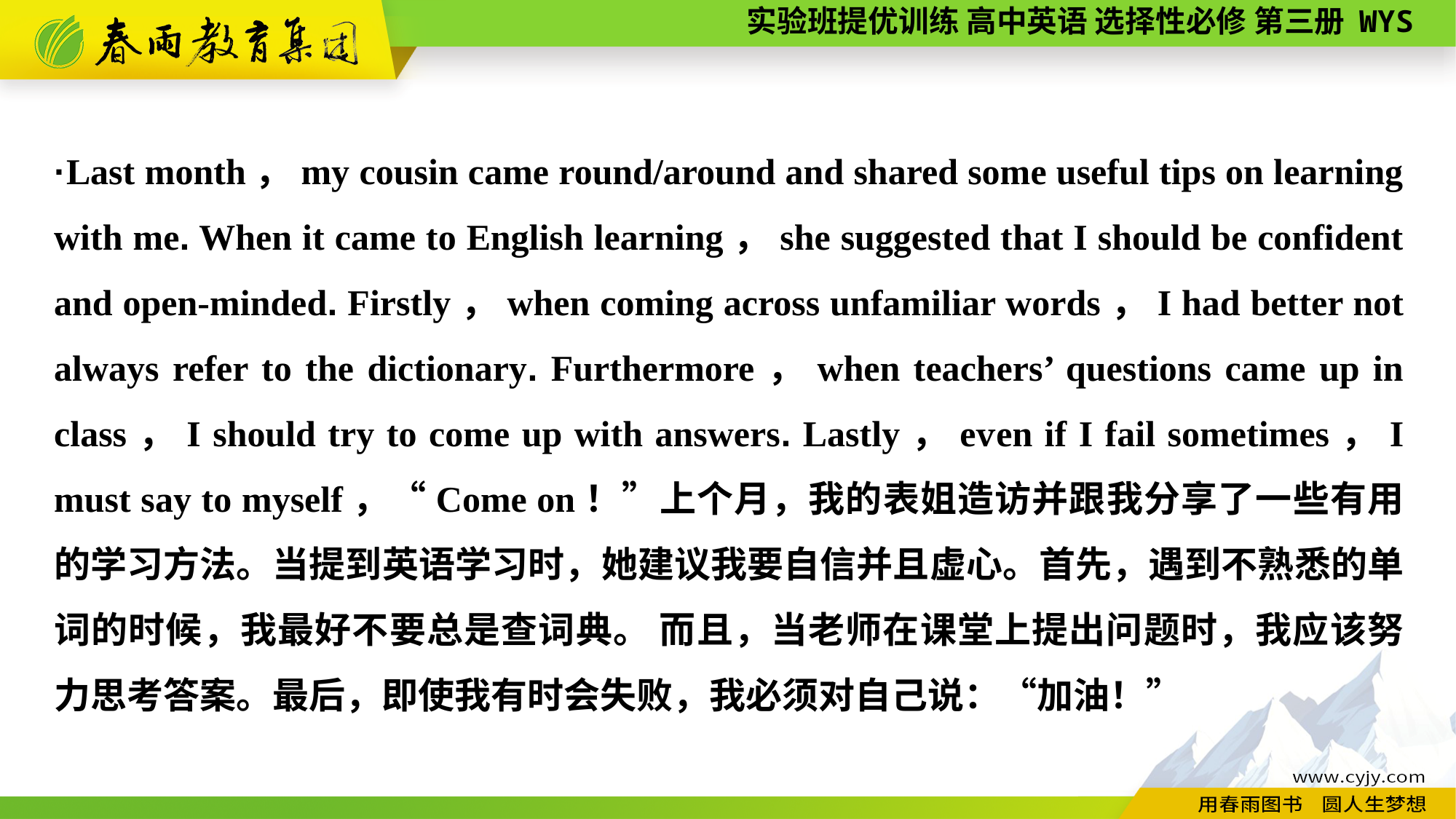

·Last month，my cousin came round/around and shared some useful tips on learning with me. When it came to English learning，she suggested that I should be confident and open-minded. Firstly，when coming across unfamiliar words，I had better not always refer to the dictionary. Furthermore，when teachers’ questions came up in class，I should try to come up with answers. Lastly，even if I fail sometimes，I must say to myself，“Come on！”上个月，我的表姐造访并跟我分享了一些有用的学习方法。当提到英语学习时，她建议我要自信并且虚心。首先，遇到不熟悉的单词的时候，我最好不要总是查词典。 而且，当老师在课堂上提出问题时，我应该努力思考答案。最后，即使我有时会失败，我必须对自己说：“加油！”